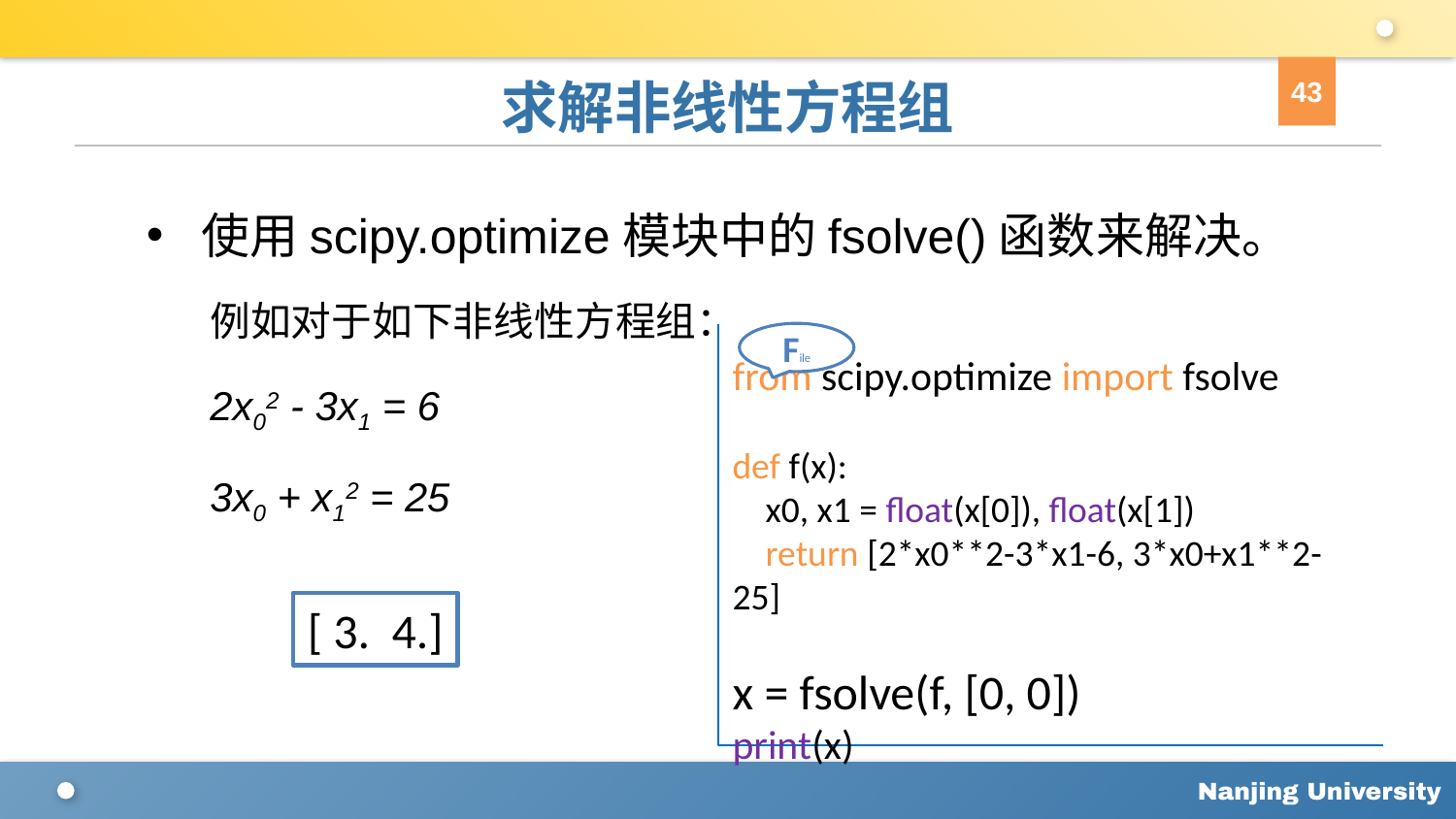

43
# 求解非线性方程组
使用scipy.optimize模块中的fsolve()函数来解决。
例如对于如下非线性方程组：
2x02 - 3x1 = 6
3x0 + x12 = 25

File

from scipy.optimize import fsolve

def f(x):
    x0, x1 = float(x[0]), float(x[1])
    return [2*x0**2-3*x1-6, 3*x0+x1**2-25]

x = fsolve(f, [0, 0])
print(x)
[ 3.  4.]